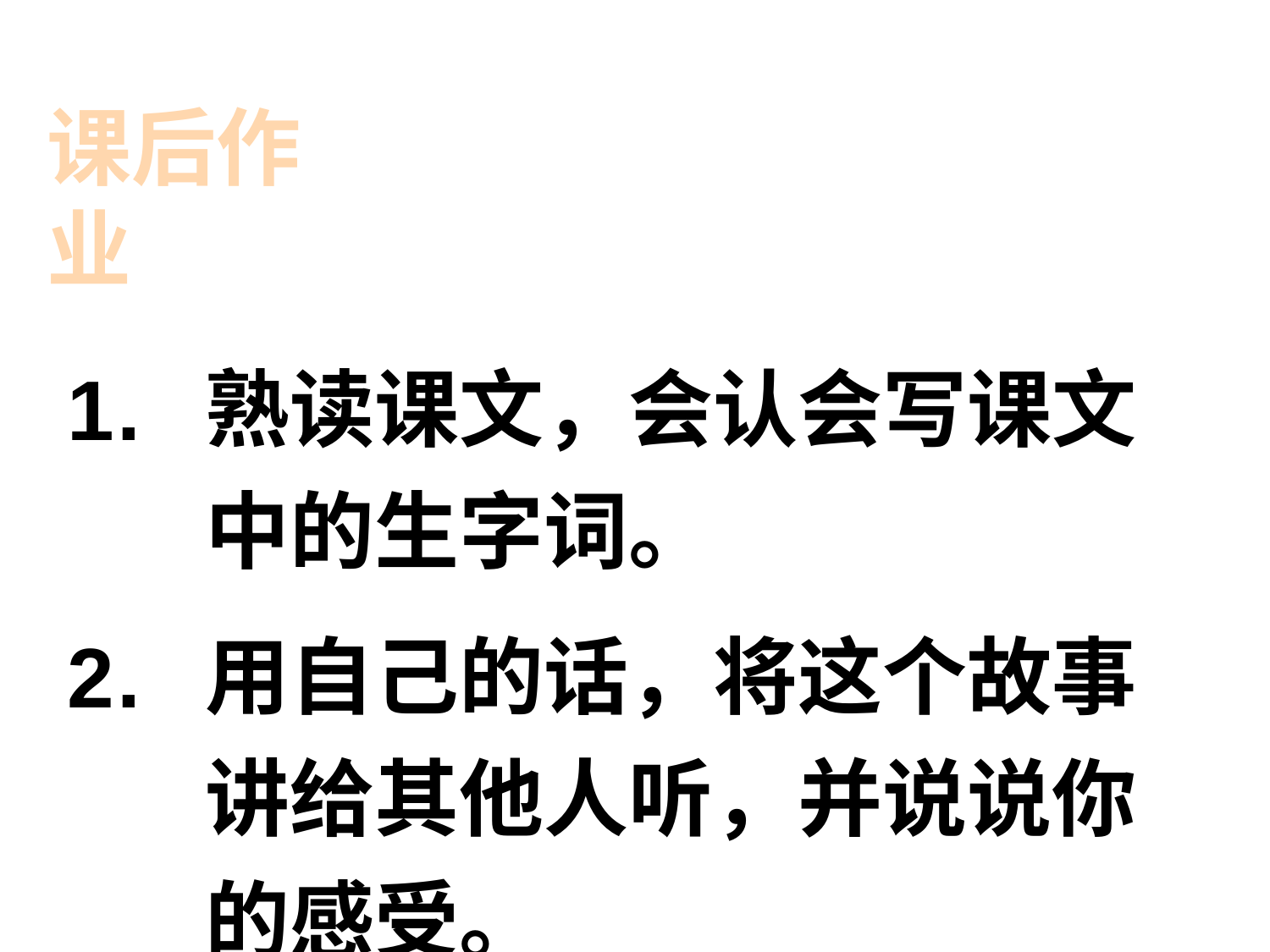

课后作业
熟读课文，会认会写课文中的生字词。
用自己的话，将这个故事讲给其他人听，并说说你的感受。